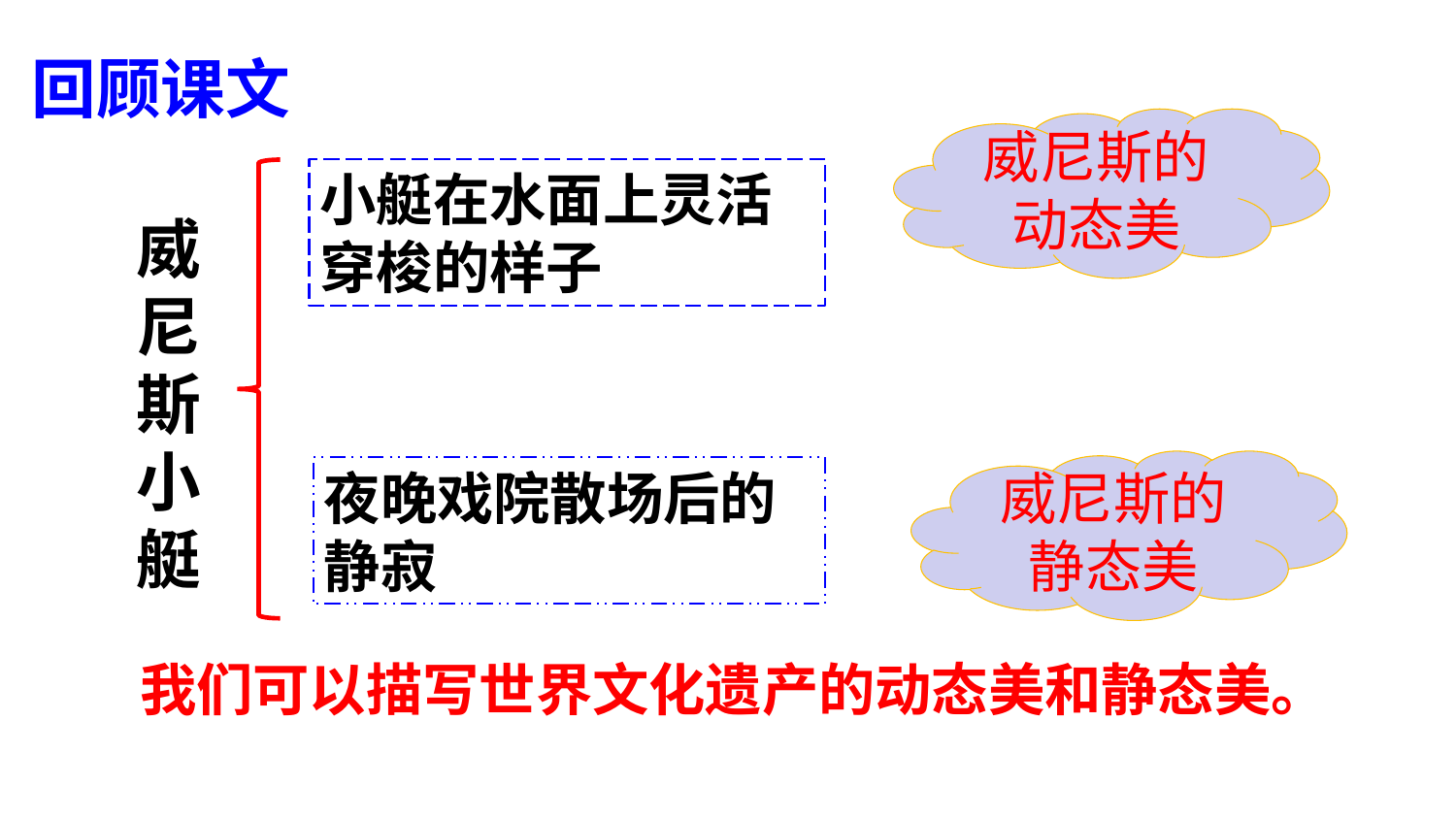

回顾课文
威尼斯的动态美
小艇在水面上灵活穿梭的样子

威尼斯小艇
威尼斯的静态美
夜晚戏院散场后的静寂
我们可以描写世界文化遗产的动态美和静态美。